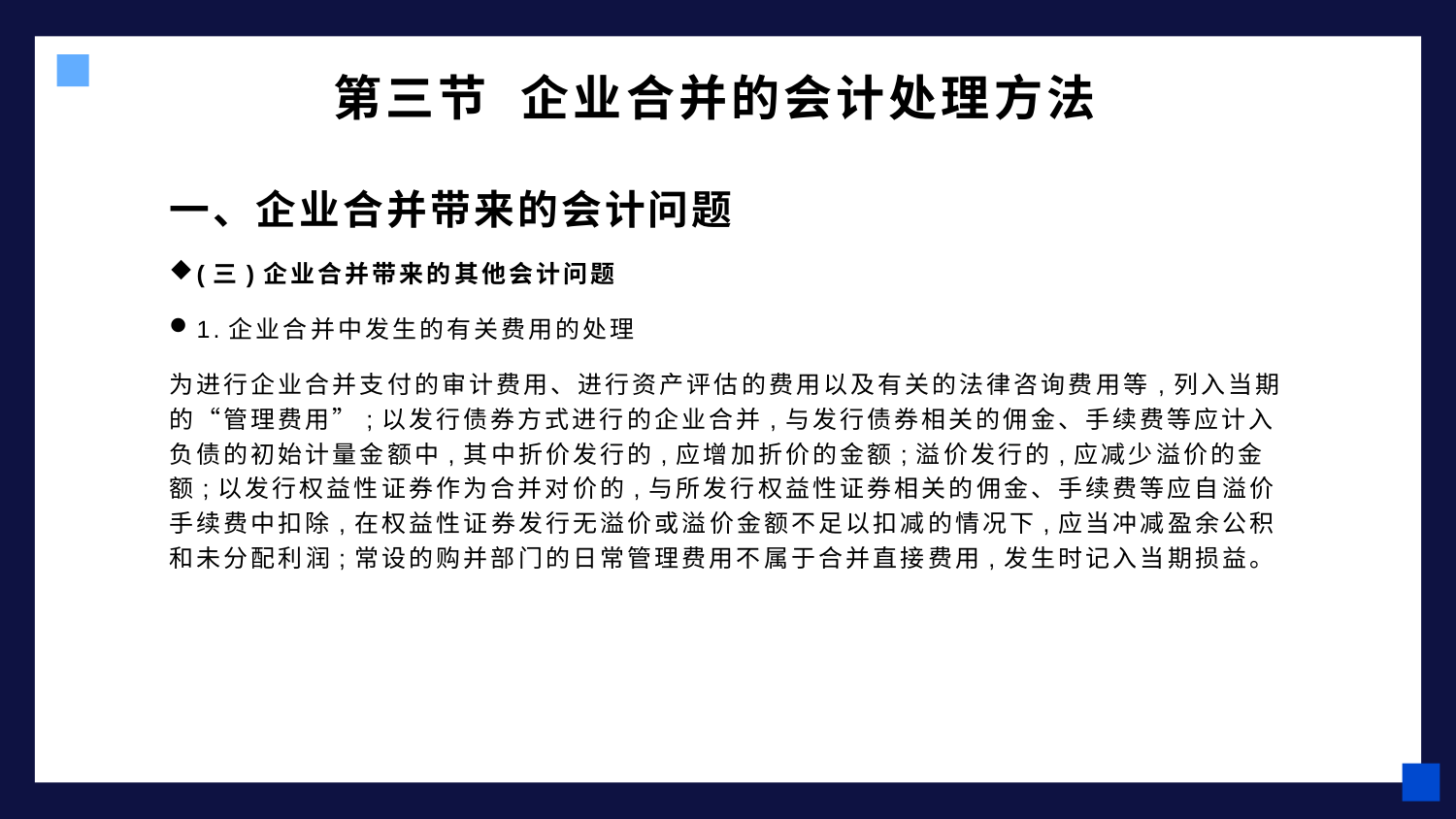

# 第三节  企业合并的会计处理方法
一、企业合并带来的会计问题
(三)企业合并带来的其他会计问题
1.企业合并中发生的有关费用的处理
为进行企业合并支付的审计费用、进行资产评估的费用以及有关的法律咨询费用等,列入当期的“管理费用”;以发行债券方式进行的企业合并,与发行债券相关的佣金、手续费等应计入负债的初始计量金额中,其中折价发行的,应增加折价的金额;溢价发行的,应减少溢价的金额;以发行权益性证券作为合并对价的,与所发行权益性证券相关的佣金、手续费等应自溢价手续费中扣除,在权益性证券发行无溢价或溢价金额不足以扣减的情况下,应当冲减盈余公积和未分配利润;常设的购并部门的日常管理费用不属于合并直接费用,发生时记入当期损益。